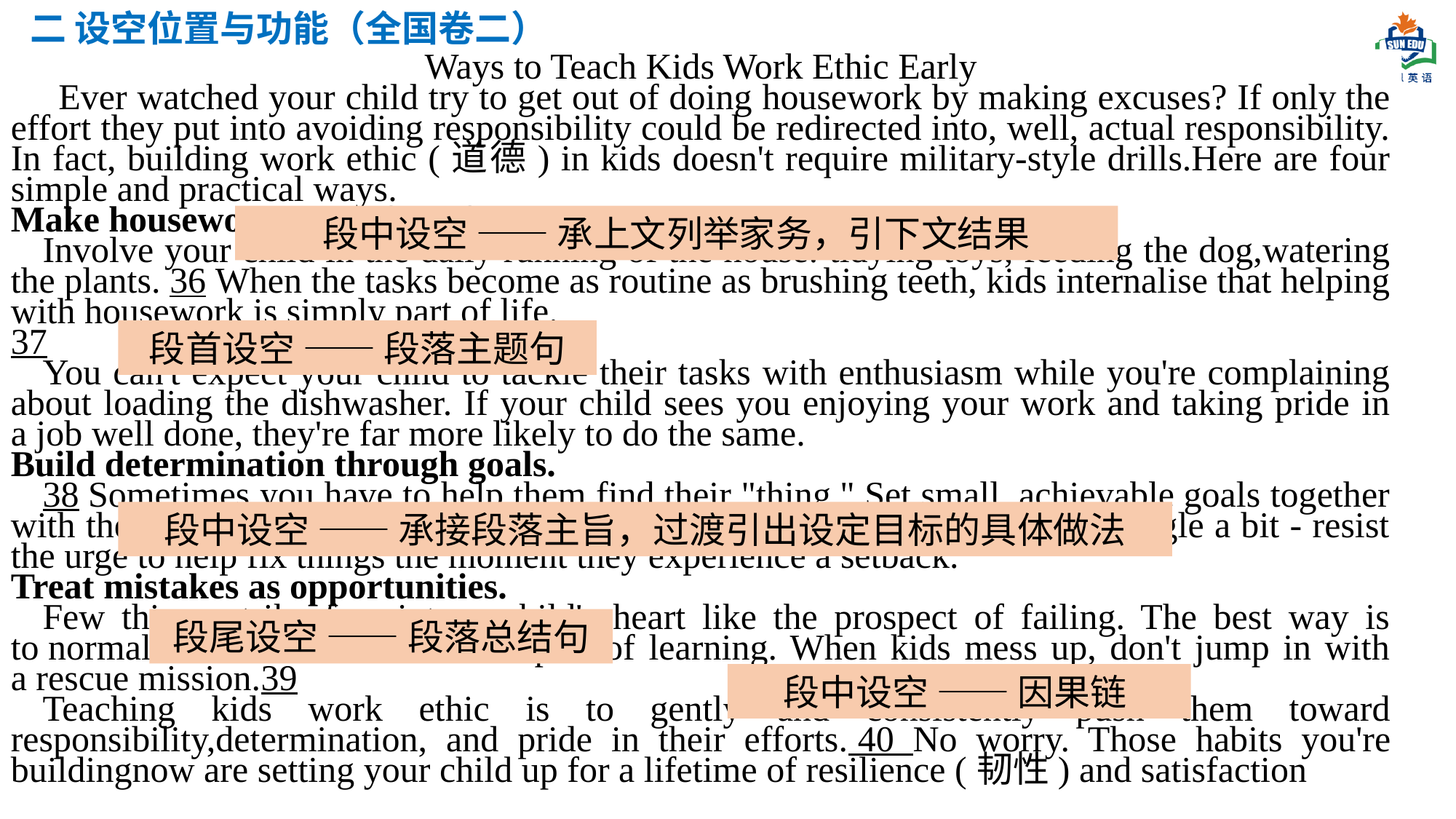

二 设空位置与功能（全国卷二）
Ways to Teach Kids Work Ethic Early
Ever watched your child try to get out of doing housework by making excuses? If only the effort they put into avoiding responsibility could be redirected into, well, actual responsibility. In fact, building work ethic (道德) in kids doesn't require military-style drills.Here are four simple and practical ways.
Make housework part of the family routine.
Involve your child in the daily running of the house: tidying toys, feeding the dog,watering the plants. 36 When the tasks become as routine as brushing teeth, kids internalise that helping with housework is simply part of life.
37
You can't expect your child to tackle their tasks with enthusiasm while you're complaining about loading the dishwasher. If your child sees you enjoying your work and taking pride in a job well done, they're far more likely to do the same.
Build determination through goals.
38 Sometimes you have to help them find their "thing." Set small, achievable goals together with them and celebrate progress, not perfection. The trick is to let them struggle a bit - resist the urge to help fix things the moment they experience a setback.
Treat mistakes as opportunities.
Few things strike fear into a child's heart like the prospect of failing. The best way is to normalise mistakes as a natural part of learning. When kids mess up, don't jump in with a rescue mission.39
Teaching kids work ethic is to gently and consistently push them toward responsibility,determination, and pride in their efforts. 40 No worry. Those habits you're buildingnow are setting your child up for a lifetime of resilience (韧性) and satisfaction
段中设空 —— 承上文列举家务，引下文结果
段首设空 —— 段落主题句
段中设空 —— 承接段落主旨，过渡引出设定目标的具体做法
段尾设空 —— 段落总结句
段中设空 —— 因果链